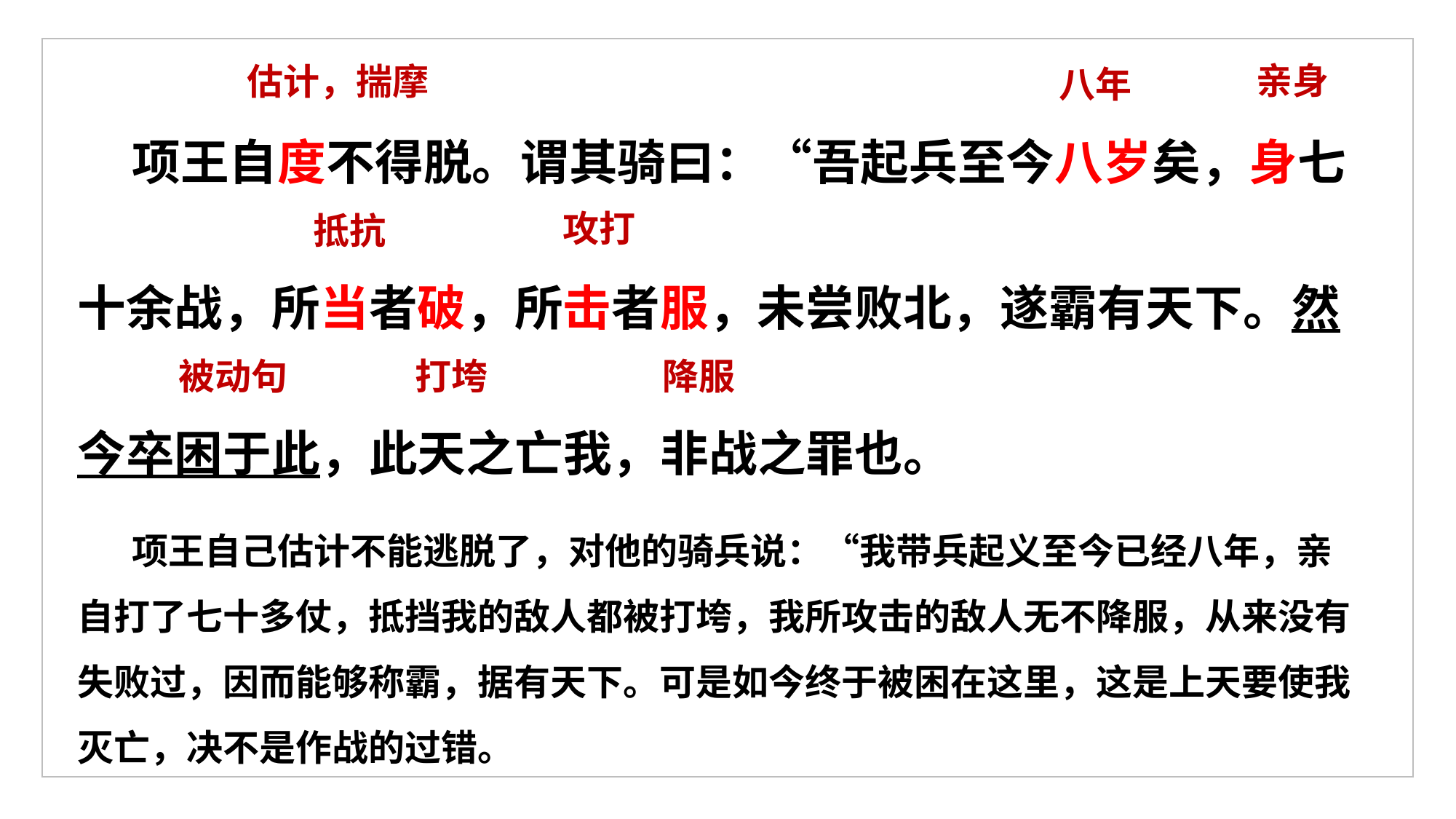

项王自度不得脱。谓其骑曰：“吾起兵至今八岁矣，身七十余战，所当者破，所击者服，未尝败北，遂霸有天下。然今卒困于此，此天之亡我，非战之罪也。
亲身
估计，揣摩
八年
攻打
抵抗
被动句
打垮
降服
项王自己估计不能逃脱了，对他的骑兵说：“我带兵起义至今已经八年，亲自打了七十多仗，抵挡我的敌人都被打垮，我所攻击的敌人无不降服，从来没有失败过，因而能够称霸，据有天下。可是如今终于被困在这里，这是上天要使我灭亡，决不是作战的过错。